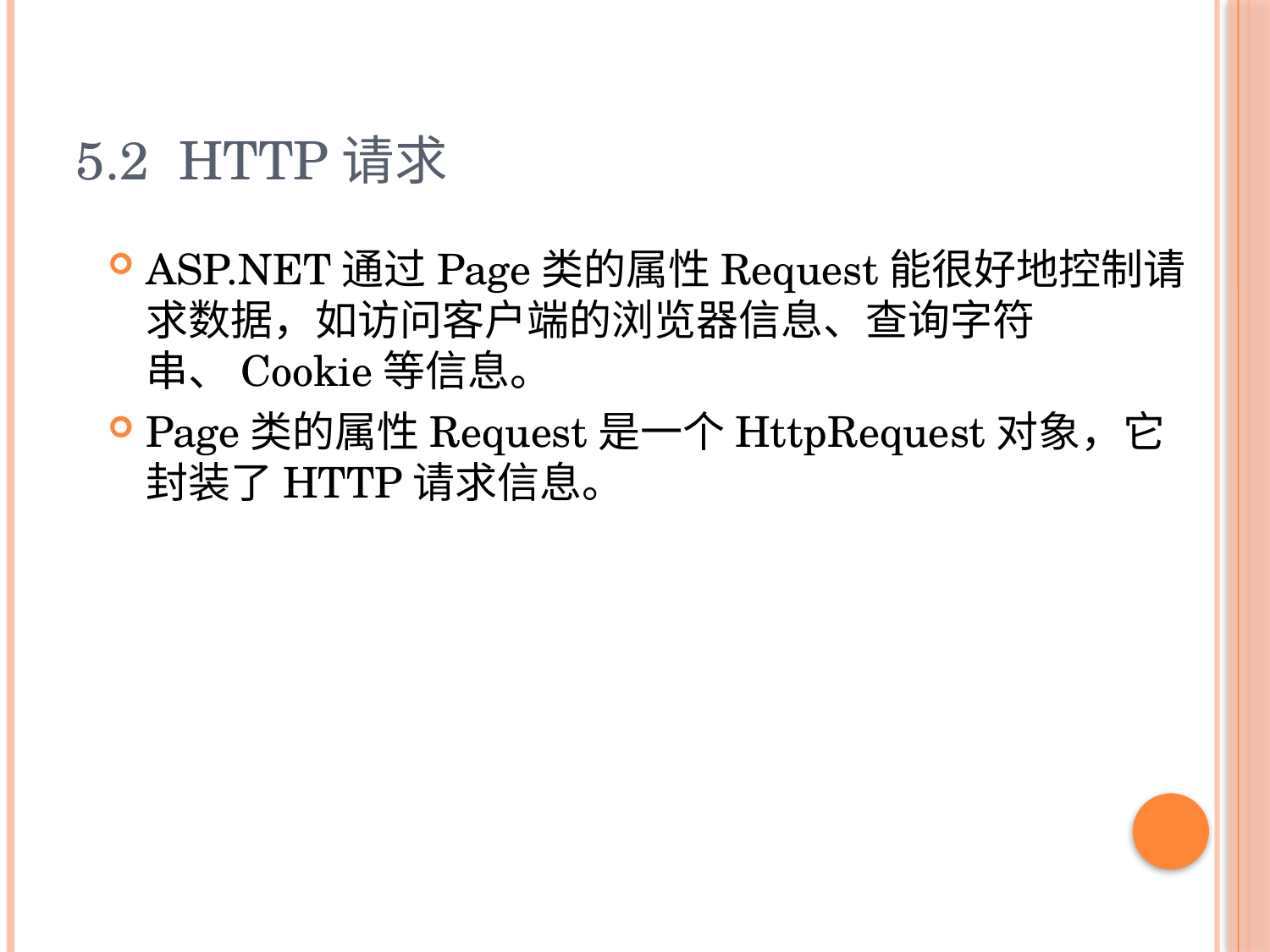

# 5.2  HTTP请求
ASP.NET通过Page类的属性Request能很好地控制请求数据，如访问客户端的浏览器信息、查询字符串、Cookie等信息。
Page类的属性Request是一个HttpRequest对象，它封装了HTTP请求信息。

5